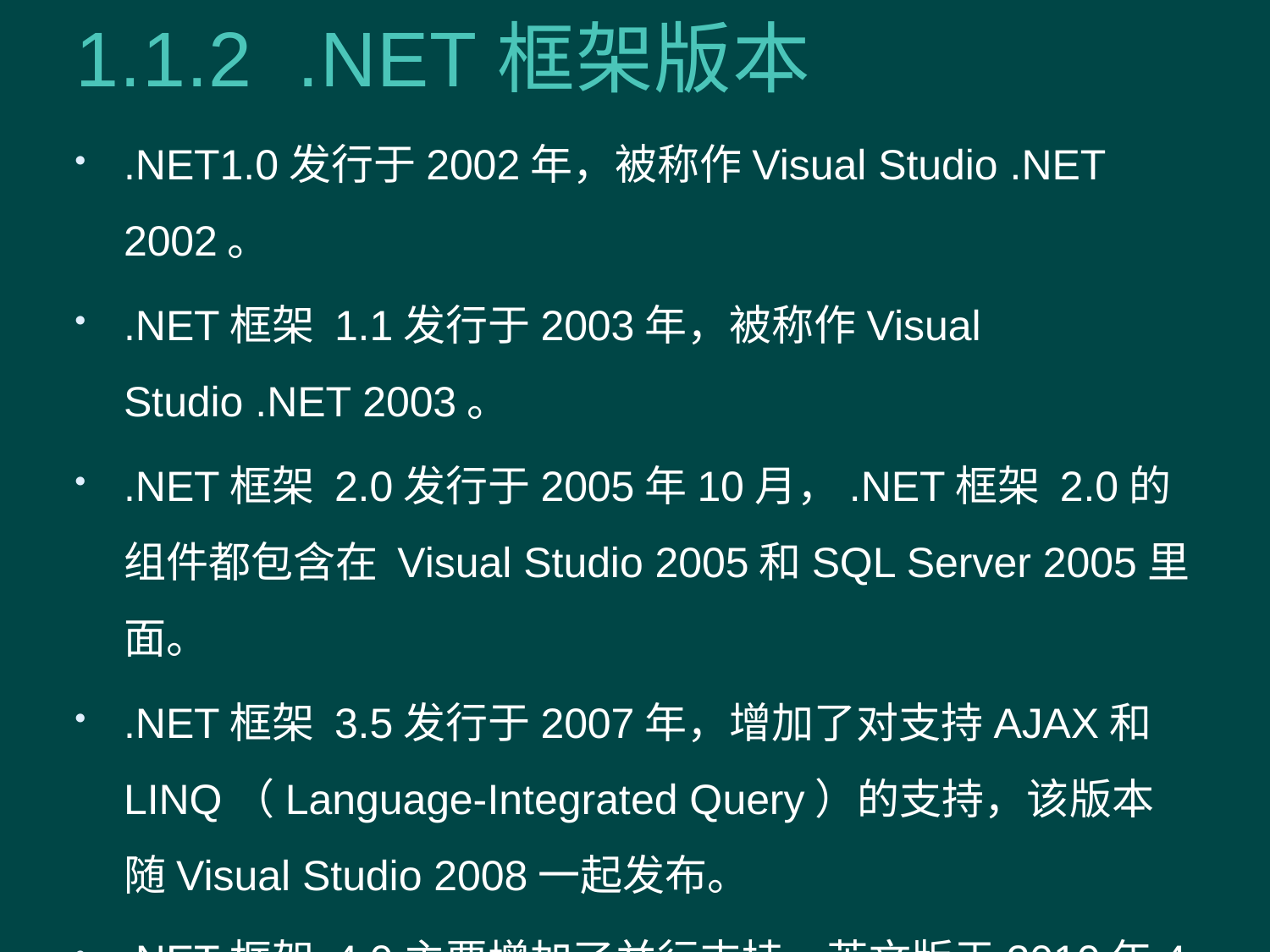

# 1.1.2  .NET框架版本
.NET1.0发行于2002年，被称作Visual Studio .NET 2002。
.NET框架 1.1发行于2003年，被称作Visual Studio .NET 2003。
.NET框架 2.0发行于2005年10月，.NET框架 2.0的组件都包含在 Visual Studio 2005和SQL Server 2005里面。
.NET框架 3.5发行于2007年，增加了对支持AJAX和LINQ（Language-Integrated Query）的支持，该版本随Visual Studio 2008一起发布。
.NET框架 4.0主要增加了并行支持，英文版于2010年4月12日推出。